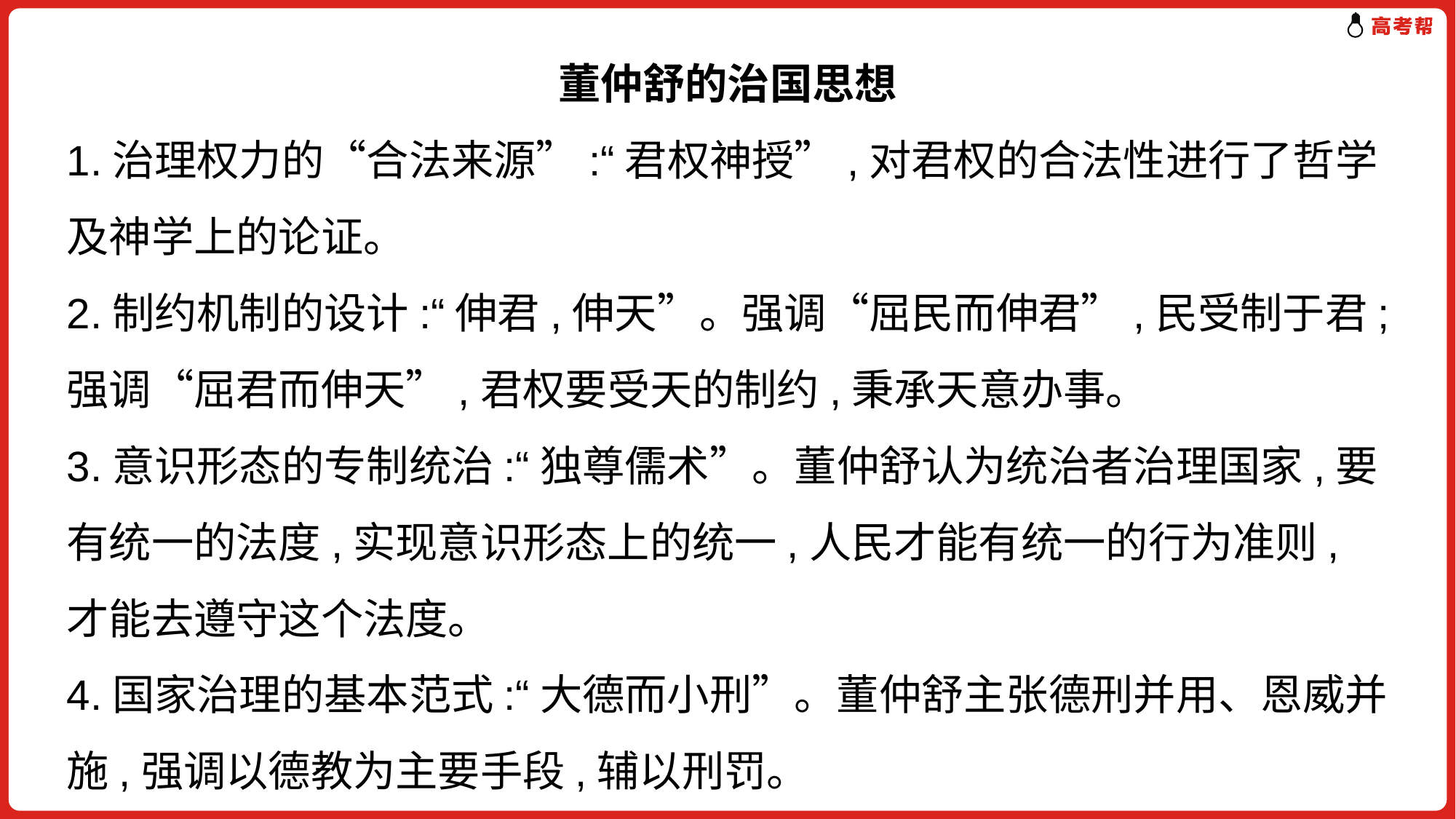

董仲舒的治国思想
1.治理权力的“合法来源”:“君权神授”,对君权的合法性进行了哲学及神学上的论证。
2.制约机制的设计:“伸君,伸天”。强调“屈民而伸君”,民受制于君;强调“屈君而伸天”,君权要受天的制约,秉承天意办事。
3.意识形态的专制统治:“独尊儒术”。董仲舒认为统治者治理国家,要有统一的法度,实现意识形态上的统一,人民才能有统一的行为准则,才能去遵守这个法度。
4.国家治理的基本范式:“大德而小刑”。董仲舒主张德刑并用、恩威并施,强调以德教为主要手段,辅以刑罚。